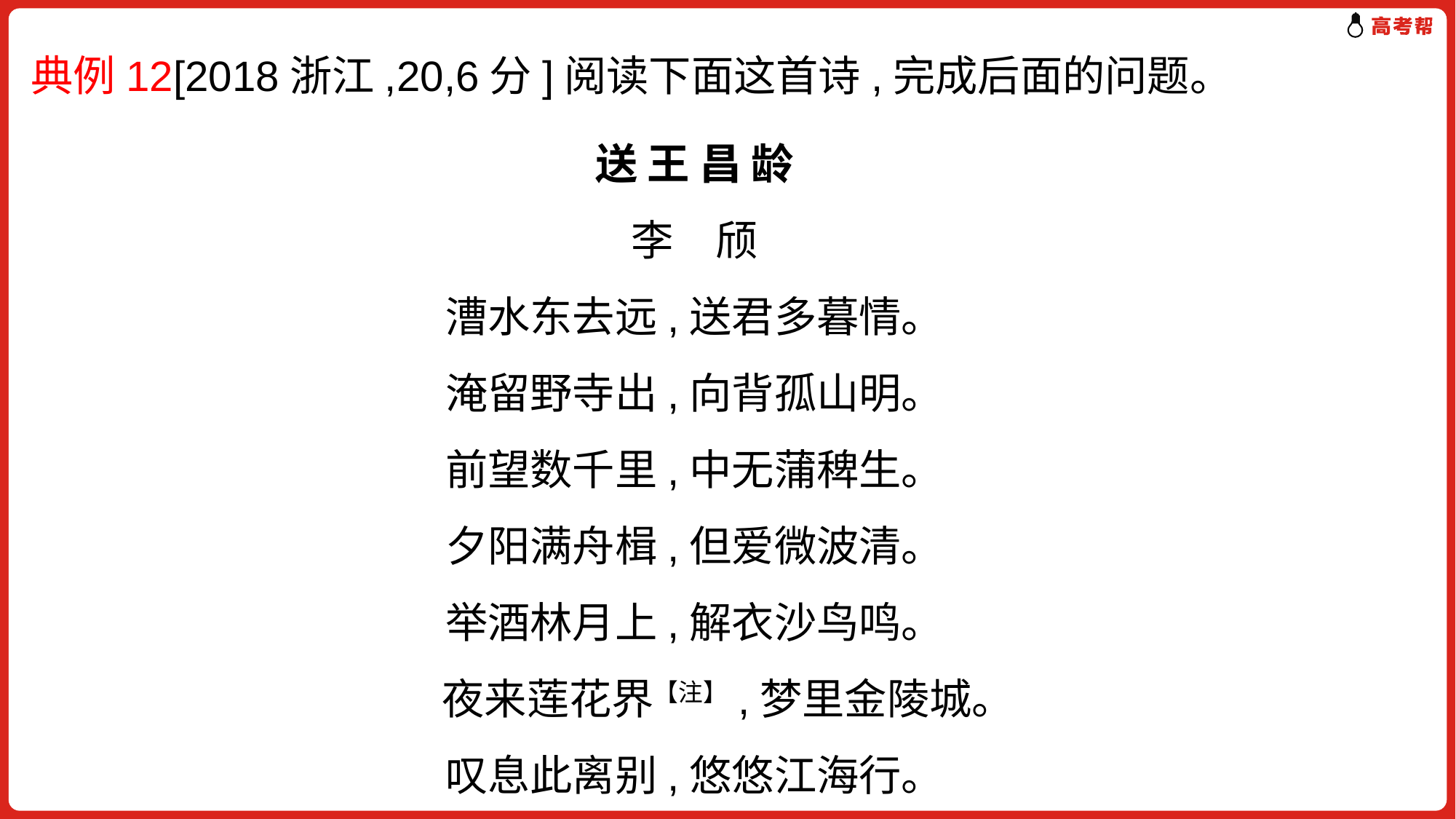

典例12[2018浙江,20,6分]阅读下面这首诗,完成后面的问题。
送 王 昌 龄
李　颀
漕水东去远,送君多暮情。
淹留野寺出,向背孤山明。
前望数千里,中无蒲稗生。
夕阳满舟楫,但爱微波清。
举酒林月上,解衣沙鸟鸣。
      夜来莲花界【注】,梦里金陵城。
叹息此离别,悠悠江海行。